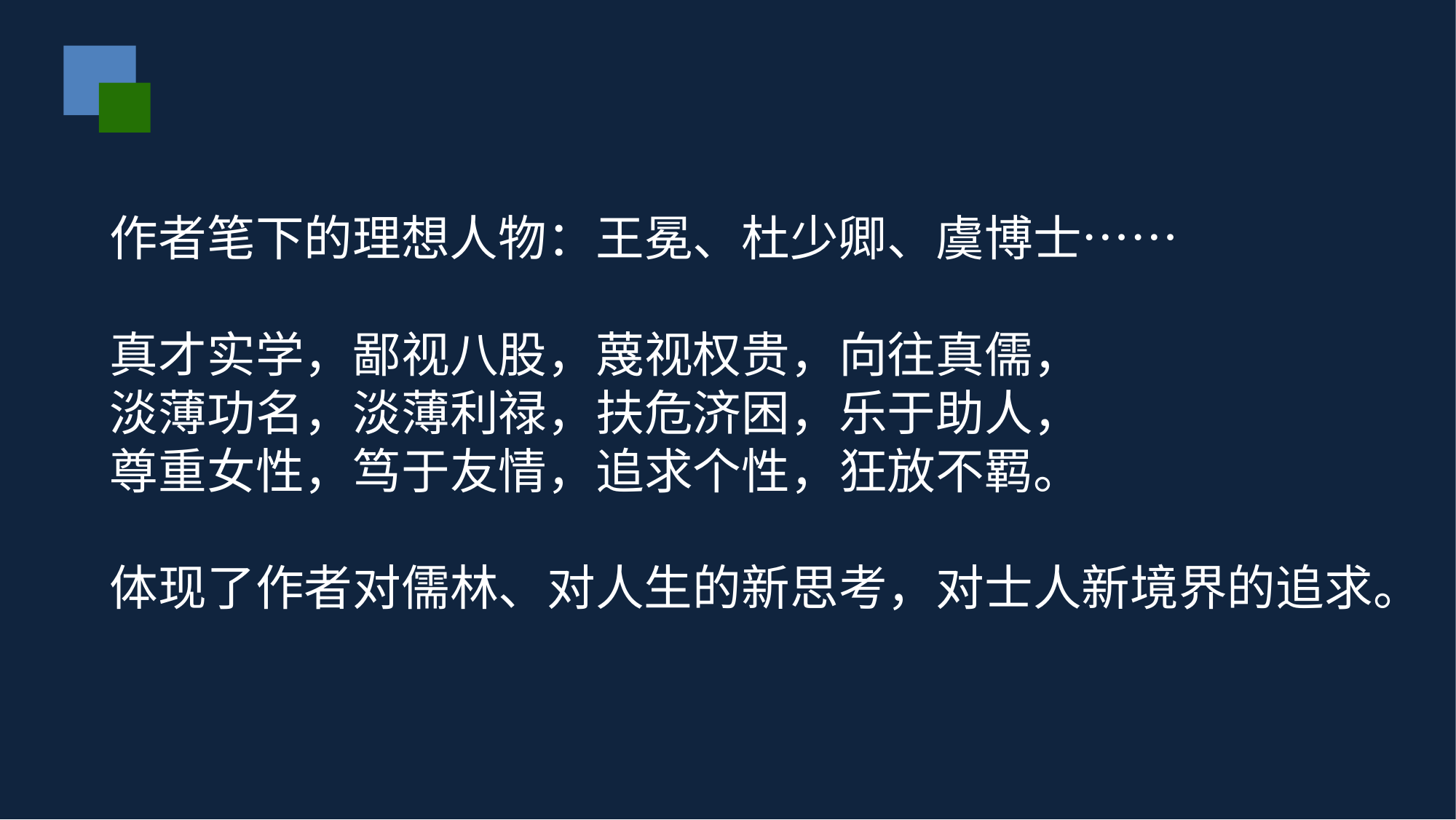

#

作者笔下的理想人物：王冕、杜少卿、虞博士……

真才实学，鄙视八股，蔑视权贵，向往真儒，
淡薄功名，淡薄利禄，扶危济困，乐于助人，
尊重女性，笃于友情，追求个性，狂放不羁。

体现了作者对儒林、对人生的新思考，对士人新境界的追求。